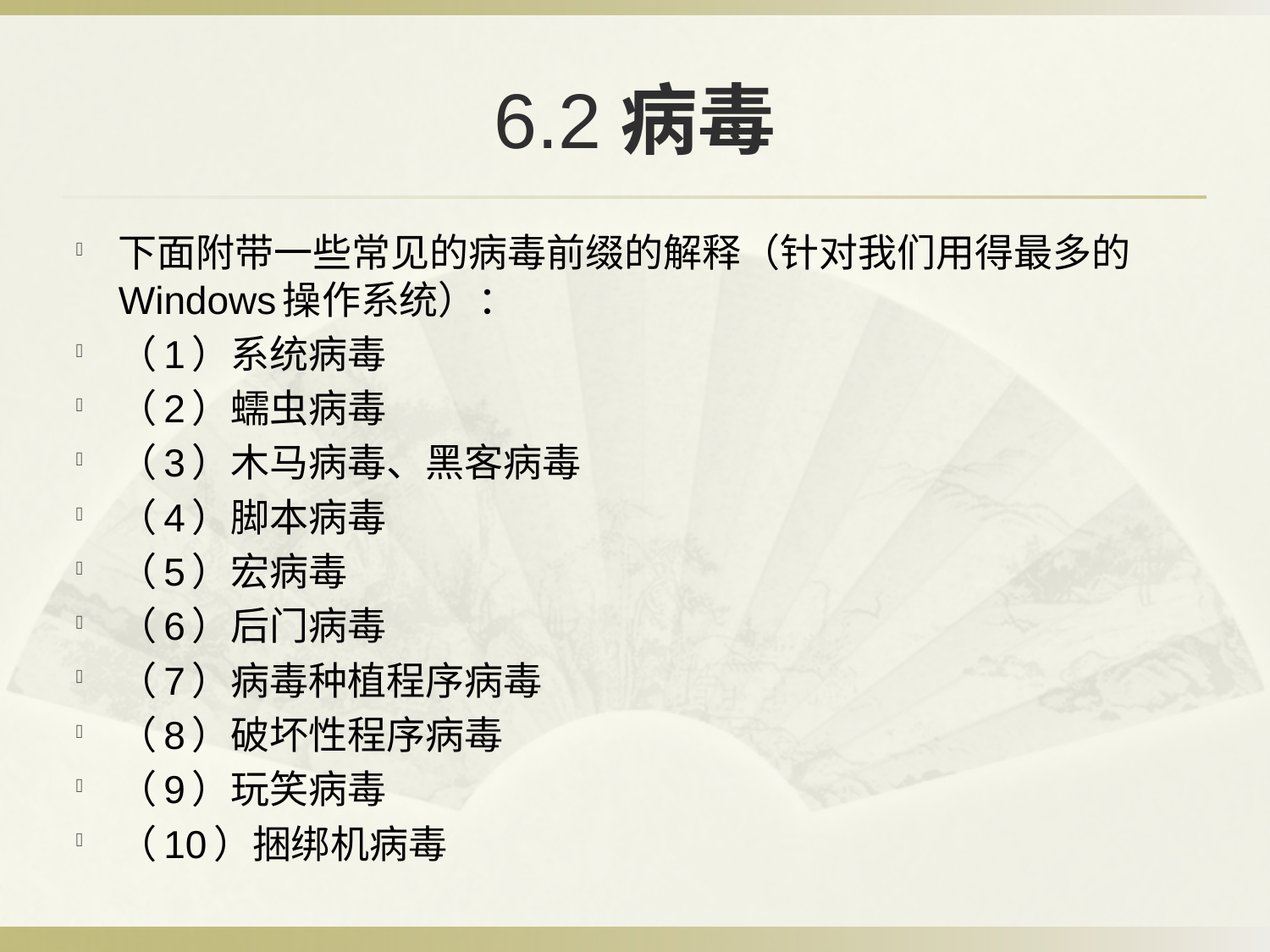

# 6.2病毒
下面附带一些常见的病毒前缀的解释（针对我们用得最多的Windows操作系统）：
（1）系统病毒
（2）蠕虫病毒
（3）木马病毒、黑客病毒
（4）脚本病毒
（5）宏病毒
（6）后门病毒
（7）病毒种植程序病毒
（8）破坏性程序病毒
（9）玩笑病毒
（10）捆绑机病毒